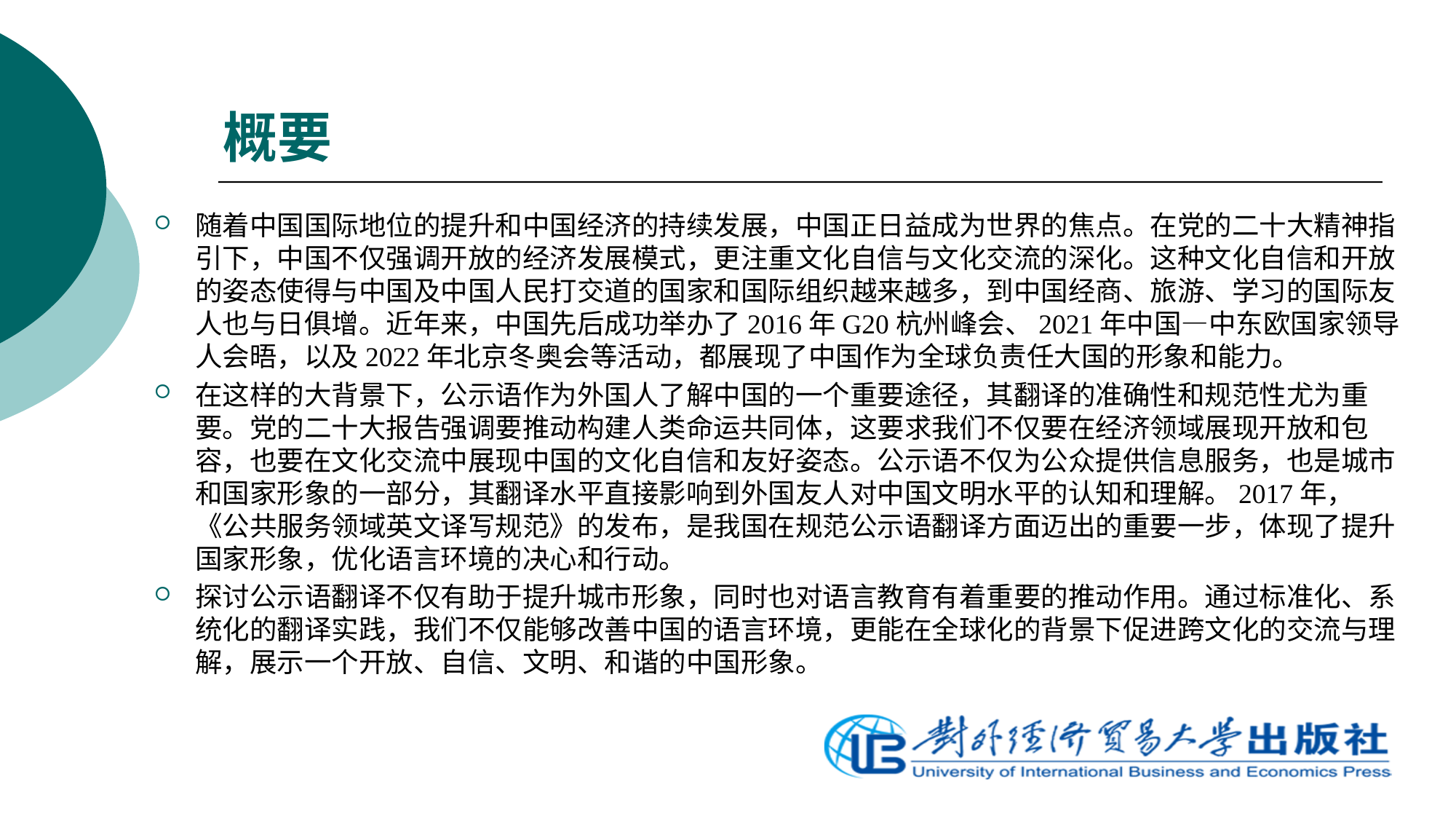

# 概要
随着中国国际地位的提升和中国经济的持续发展，中国正日益成为世界的焦点。在党的二十大精神指引下，中国不仅强调开放的经济发展模式，更注重文化自信与文化交流的深化。这种文化自信和开放的姿态使得与中国及中国人民打交道的国家和国际组织越来越多，到中国经商、旅游、学习的国际友人也与日俱增。近年来，中国先后成功举办了2016年G20杭州峰会、2021年中国—中东欧国家领导人会晤，以及2022年北京冬奥会等活动，都展现了中国作为全球负责任大国的形象和能力。
在这样的大背景下，公示语作为外国人了解中国的一个重要途径，其翻译的准确性和规范性尤为重要。党的二十大报告强调要推动构建人类命运共同体，这要求我们不仅要在经济领域展现开放和包容，也要在文化交流中展现中国的文化自信和友好姿态。公示语不仅为公众提供信息服务，也是城市和国家形象的一部分，其翻译水平直接影响到外国友人对中国文明水平的认知和理解。2017年，《公共服务领域英文译写规范》的发布，是我国在规范公示语翻译方面迈出的重要一步，体现了提升国家形象，优化语言环境的决心和行动。
探讨公示语翻译不仅有助于提升城市形象，同时也对语言教育有着重要的推动作用。通过标准化、系统化的翻译实践，我们不仅能够改善中国的语言环境，更能在全球化的背景下促进跨文化的交流与理解，展示一个开放、自信、文明、和谐的中国形象。